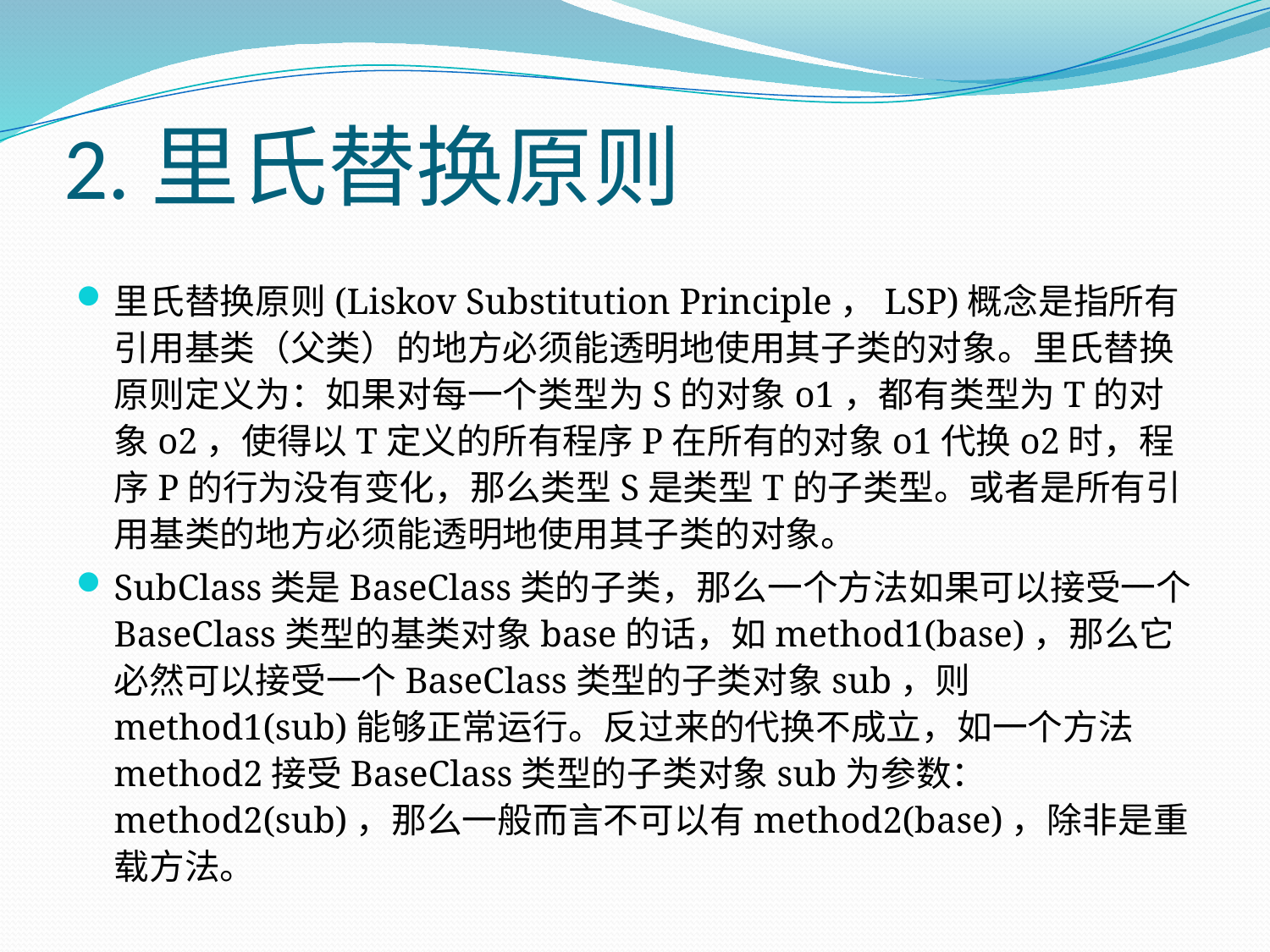

# 2.里氏替换原则
里氏替换原则(Liskov Substitution Principle，LSP)概念是指所有引用基类（父类）的地方必须能透明地使用其子类的对象。里氏替换原则定义为：如果对每一个类型为S的对象o1，都有类型为T的对象o2，使得以T定义的所有程序P在所有的对象o1代换o2时，程序P的行为没有变化，那么类型S是类型T的子类型。或者是所有引用基类的地方必须能透明地使用其子类的对象。
SubClass类是BaseClass类的子类，那么一个方法如果可以接受一个BaseClass类型的基类对象base的话，如method1(base)，那么它必然可以接受一个BaseClass类型的子类对象sub，则method1(sub)能够正常运行。反过来的代换不成立，如一个方法method2接受BaseClass类型的子类对象sub为参数：method2(sub)，那么一般而言不可以有method2(base)，除非是重载方法。